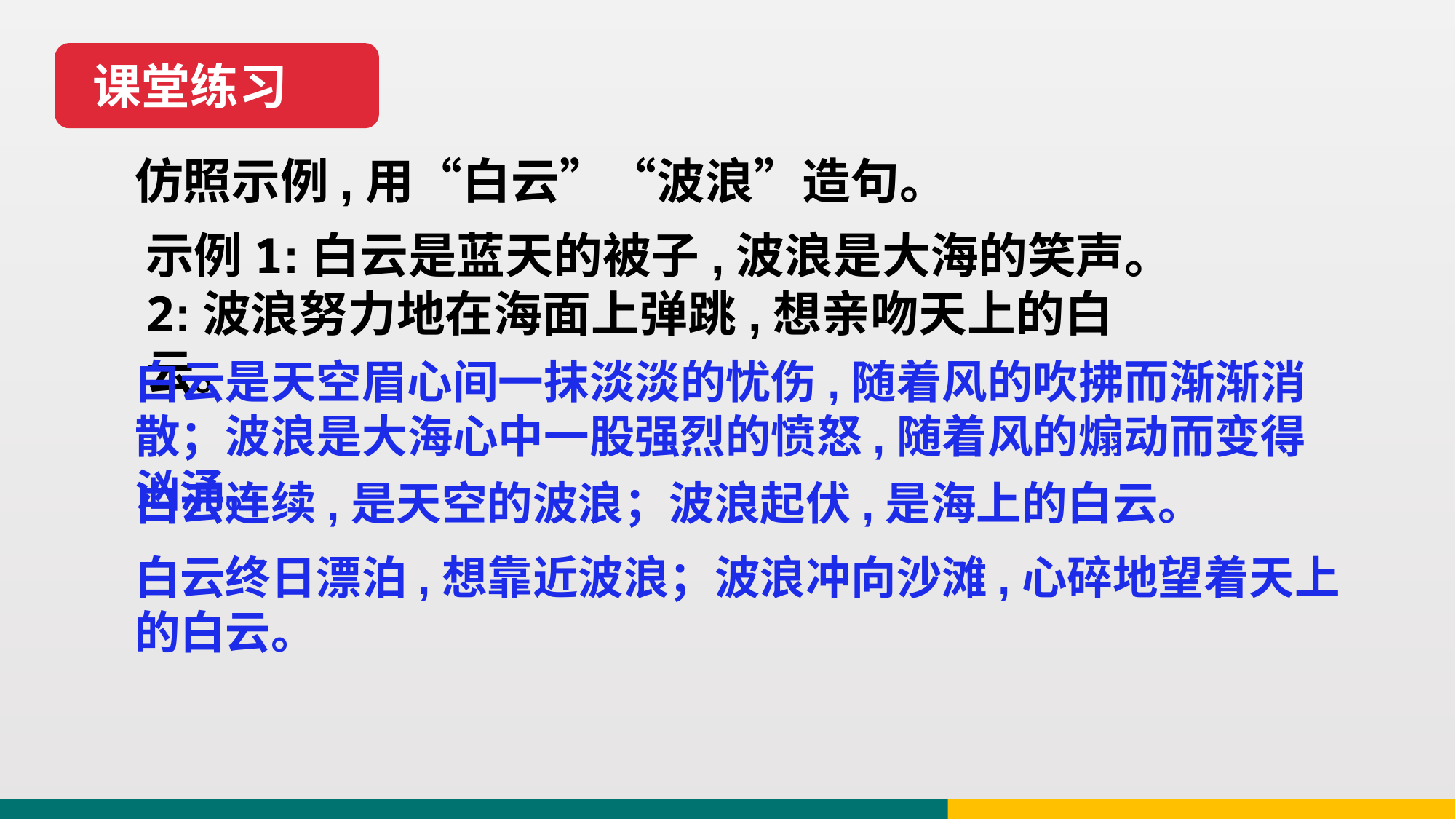

课堂练习
仿照示例,用“白云”“波浪”造句。
示例1:白云是蓝天的被子,波浪是大海的笑声。
2:波浪努力地在海面上弹跳,想亲吻天上的白云。
白云是天空眉心间一抹淡淡的忧伤,随着风的吹拂而渐渐消散；波浪是大海心中一股强烈的愤怒,随着风的煽动而变得汹涌。
白云连续,是天空的波浪；波浪起伏,是海上的白云。
白云终日漂泊,想靠近波浪；波浪冲向沙滩,心碎地望着天上的白云。